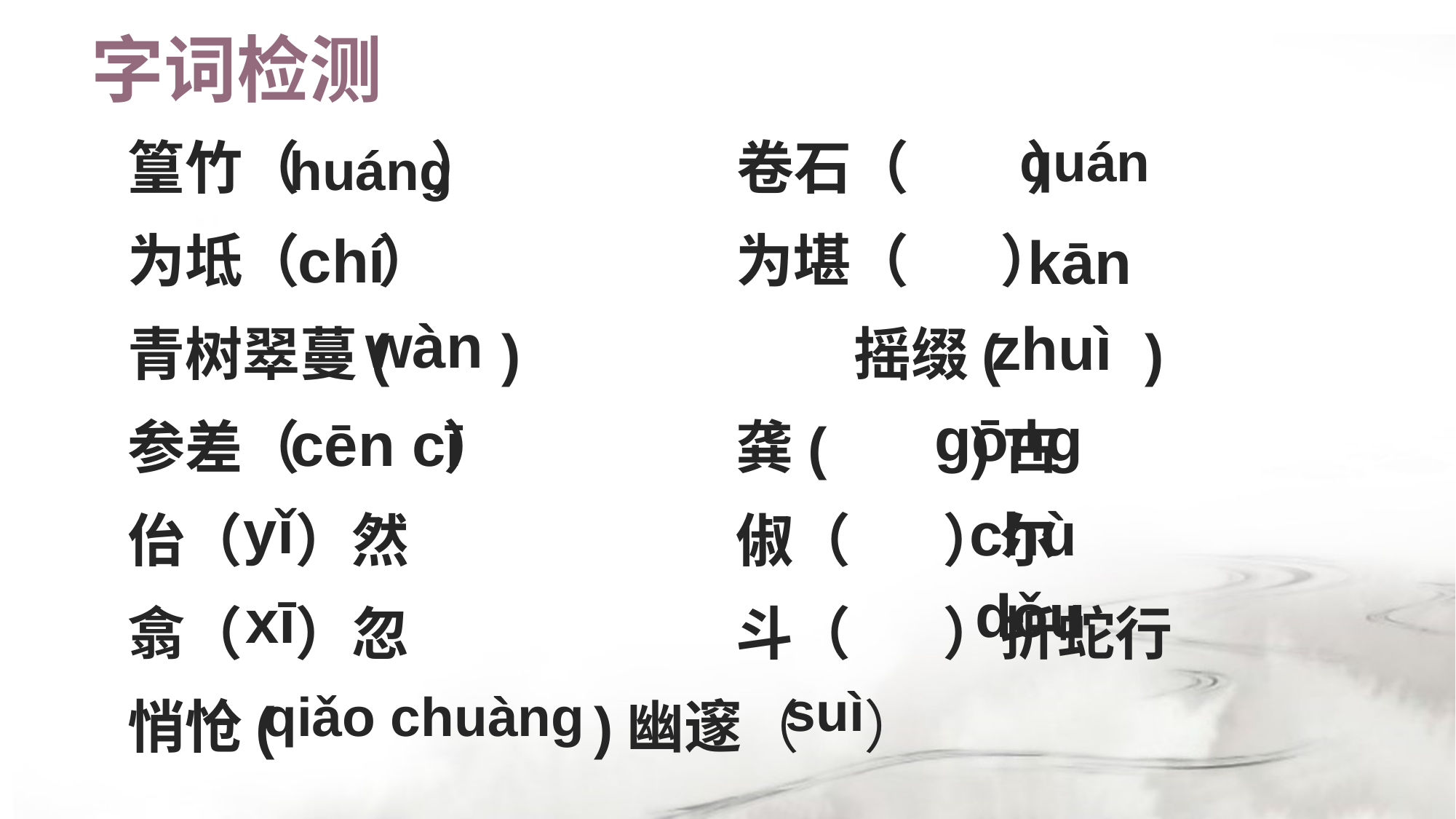

# 字词检测
quán
huáng
篁竹（          ）                   卷石（         ）
为坻（      ）                       为堪（       ）
青树翠蔓(       )                    摇缀(         )
参差（           ）                  龚(         )古
佁（    ）然                         俶（       ）尔
翕（    ）忽                         斗（       ）折蛇行
悄怆(                    )幽邃（     ）

chí
kān
wàn
zhuì
gōng
cēn cī
yǐ
chù
dǒu
xī
suì
qiǎo chuàng